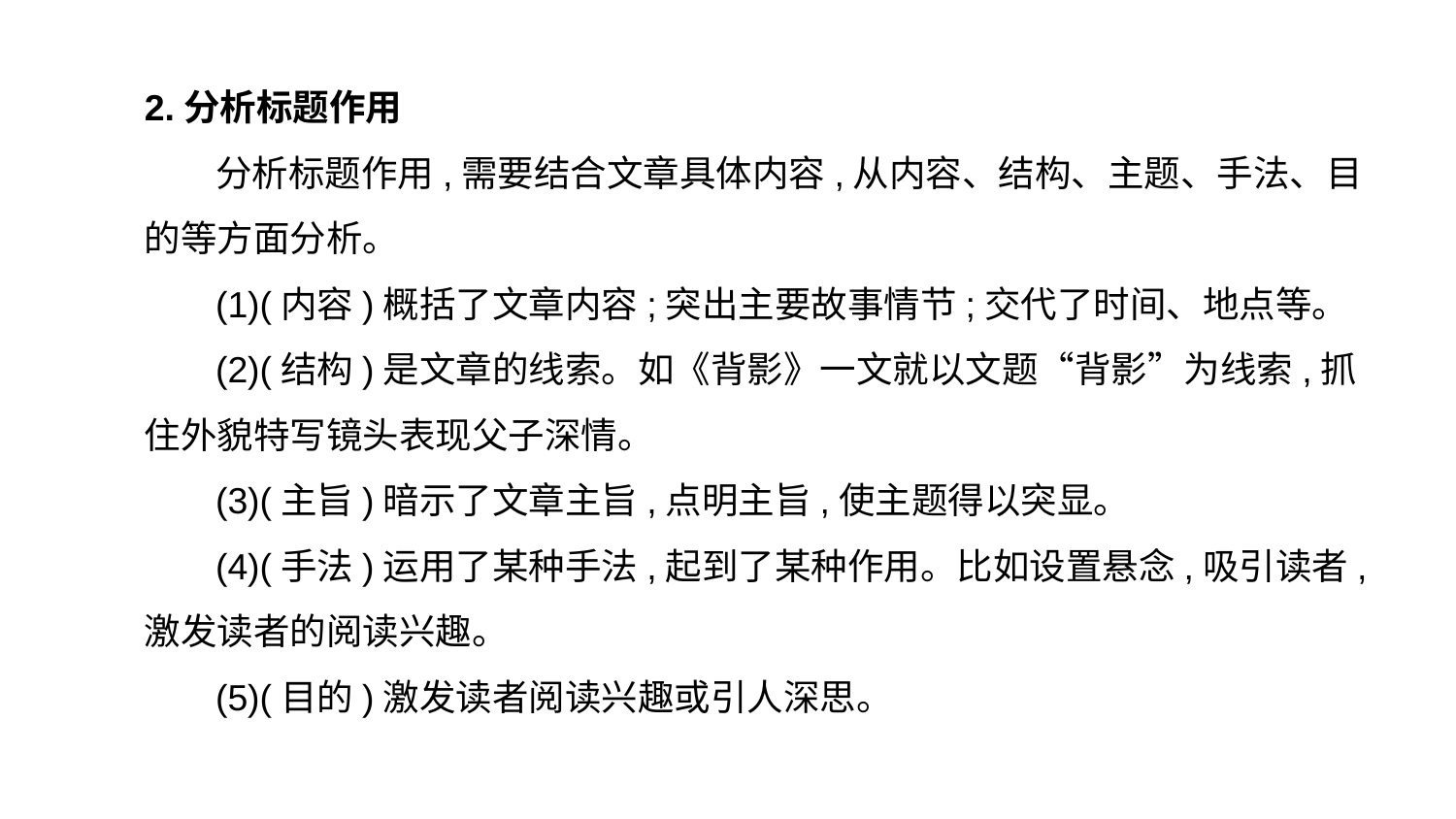

2.分析标题作用
分析标题作用,需要结合文章具体内容,从内容、结构、主题、手法、目的等方面分析。
(1)(内容)概括了文章内容;突出主要故事情节;交代了时间、地点等。
(2)(结构)是文章的线索。如《背影》一文就以文题“背影”为线索,抓住外貌特写镜头表现父子深情。
(3)(主旨)暗示了文章主旨,点明主旨,使主题得以突显。
(4)(手法)运用了某种手法,起到了某种作用。比如设置悬念,吸引读者,激发读者的阅读兴趣。
(5)(目的)激发读者阅读兴趣或引人深思。